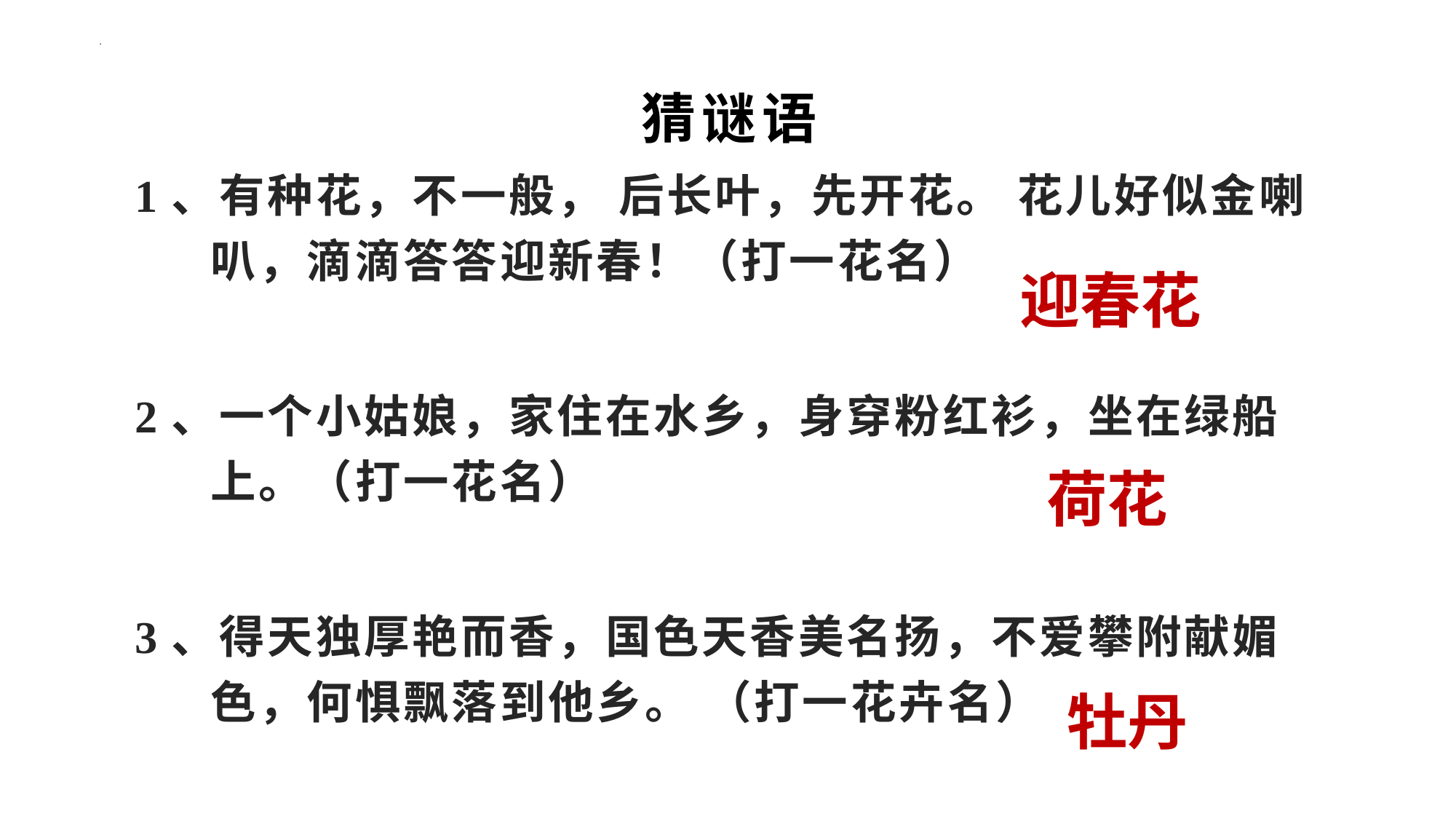

猜谜语
1、有种花，不一般， 后长叶，先开花。 花儿好似金喇叭，滴滴答答迎新春！（打一花名）

2、一个小姑娘，家住在水乡，身穿粉红衫，坐在绿船上。（打一花名）

3、得天独厚艳而香，国色天香美名扬，不爱攀附献媚色，何惧飘落到他乡。 （打一花卉名）
迎春花
荷花
牡丹